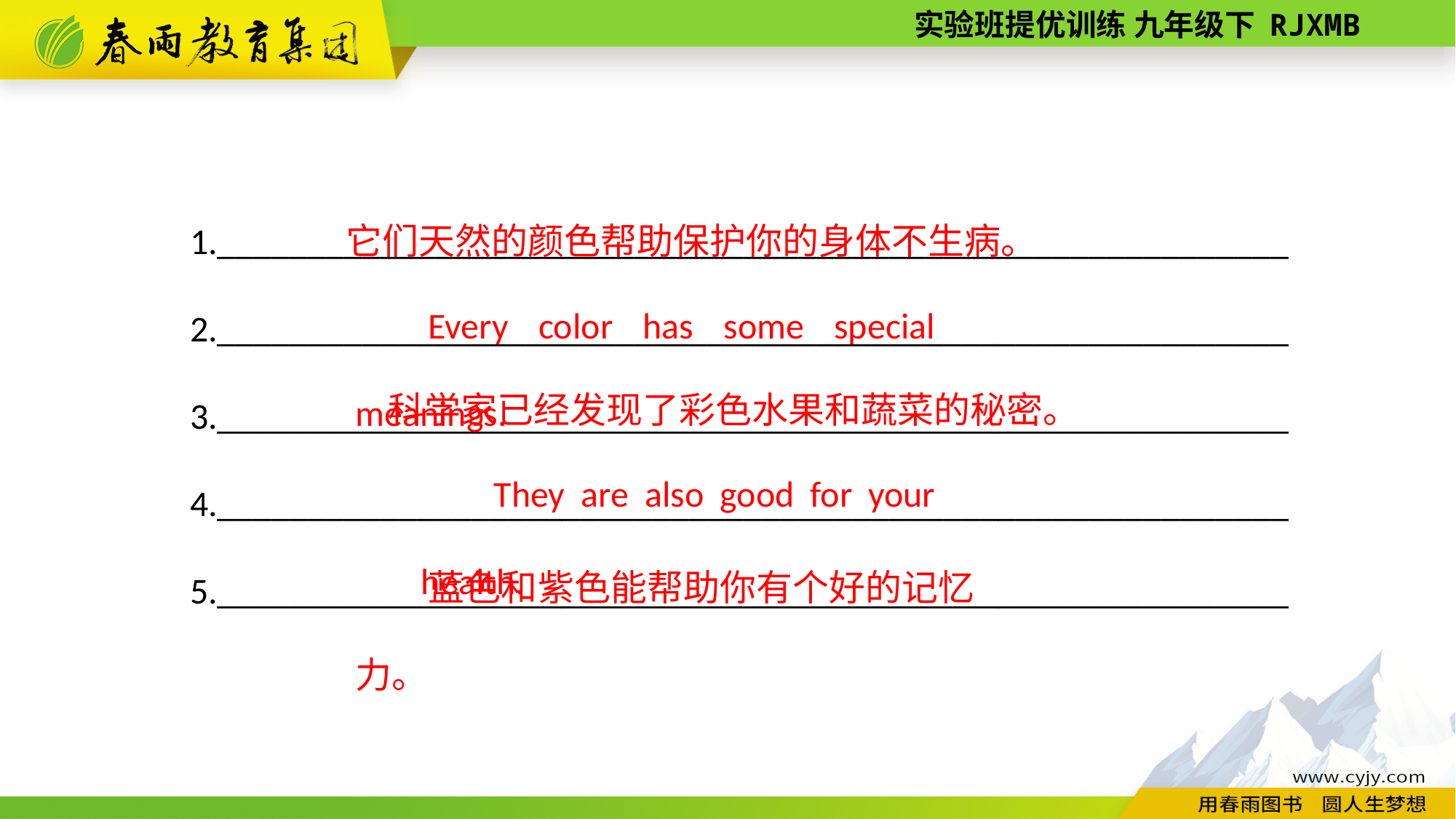

1.___________________________________________________________
2.___________________________________________________________
3.___________________________________________________________
4.___________________________________________________________
5.___________________________________________________________
它们天然的颜色帮助保护你的身体不生病。
Every color has some special meanings.
科学家已经发现了彩色水果和蔬菜的秘密。
They are also good for your health.
蓝色和紫色能帮助你有个好的记忆力。